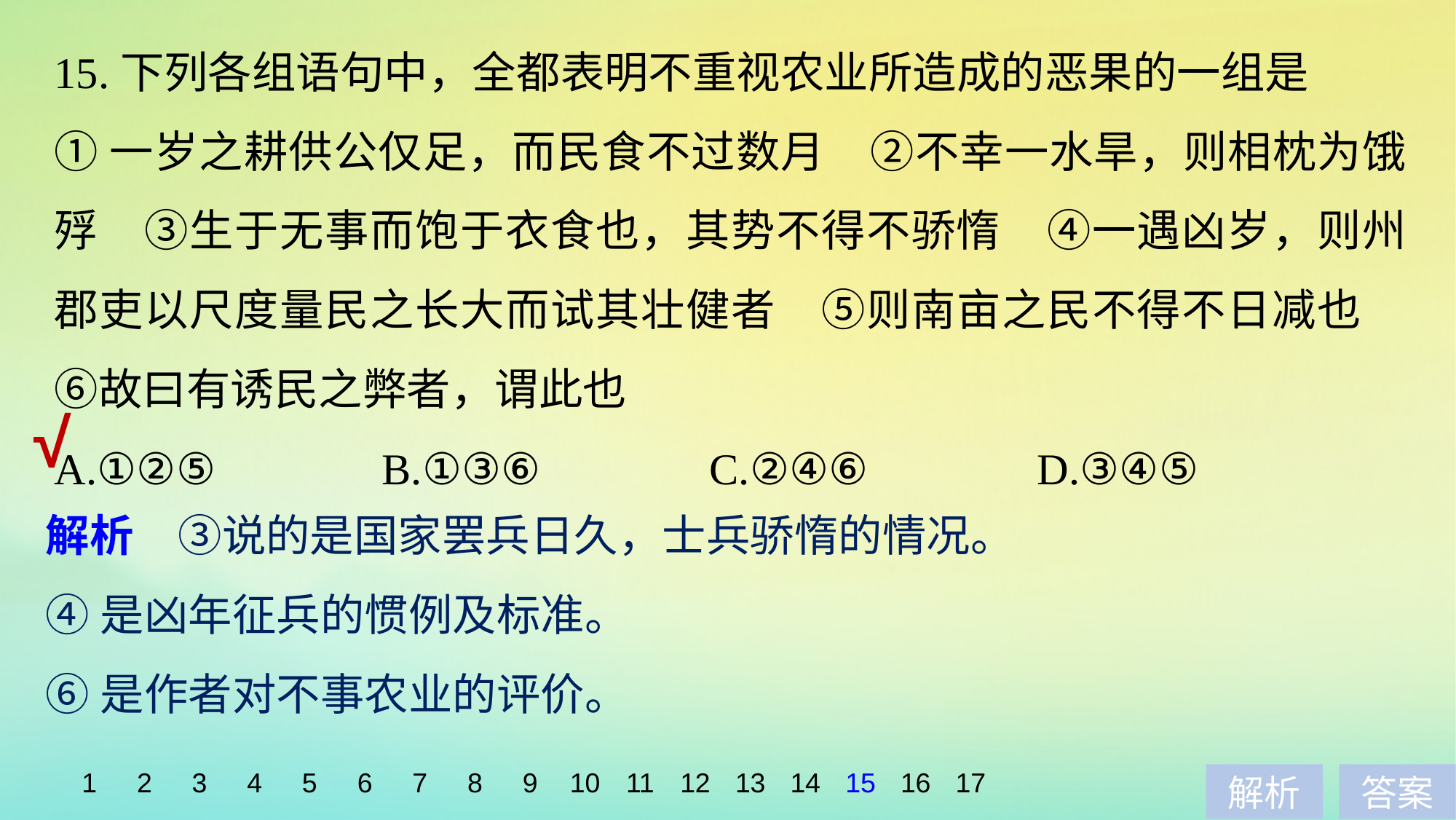

15.下列各组语句中，全都表明不重视农业所造成的恶果的一组是
①一岁之耕供公仅足，而民食不过数月　②不幸一水旱，则相枕为饿殍　③生于无事而饱于衣食也，其势不得不骄惰　④一遇凶岁，则州郡吏以尺度量民之长大而试其壮健者　⑤则南亩之民不得不日减也　⑥故曰有诱民之弊者，谓此也
A.①②⑤  		B.①③⑥  		C.②④⑥  		D.③④⑤
√
解析　③说的是国家罢兵日久，士兵骄惰的情况。
④是凶年征兵的惯例及标准。
⑥是作者对不事农业的评价。
1
2
3
4
5
6
7
8
9
10
11
12
13
14
15
16
17
解析
答案